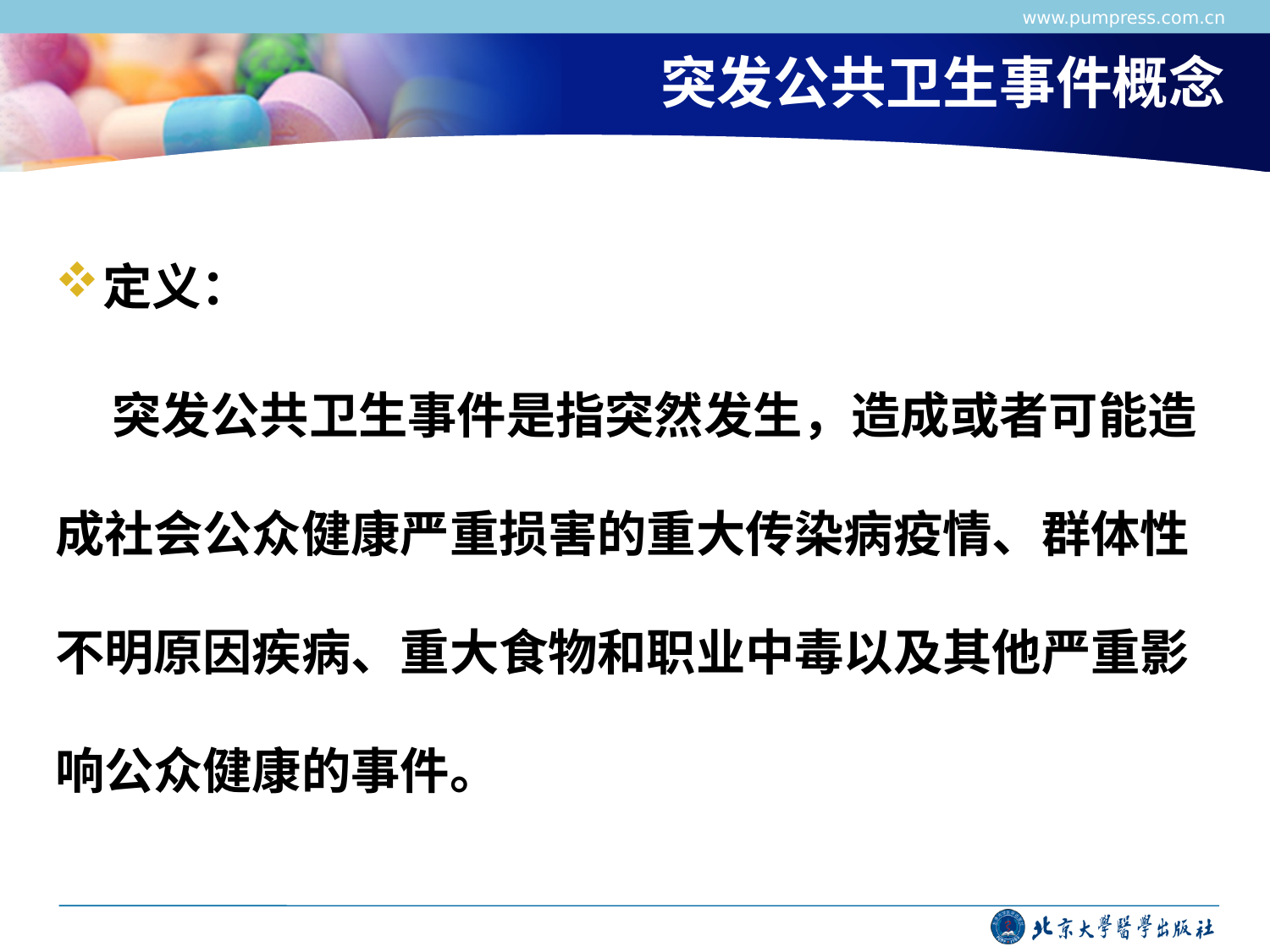

www.pumpress.com.cn
# 突发公共卫生事件概念
定义：
    突发公共卫生事件是指突然发生，造成或者可能造成社会公众健康严重损害的重大传染病疫情、群体性不明原因疾病、重大食物和职业中毒以及其他严重影响公众健康的事件。